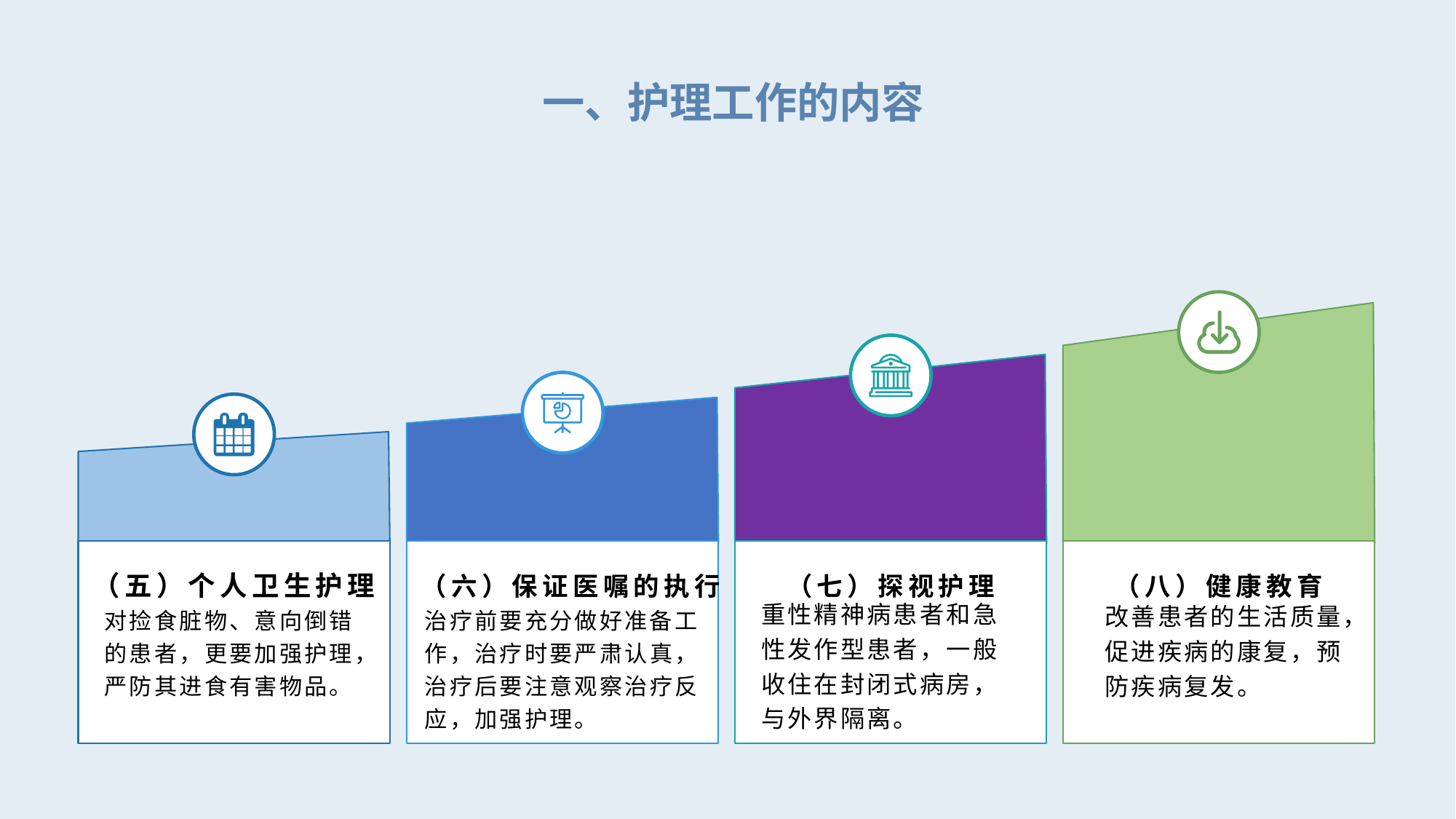

一、护理工作的内容

（七）探视护理
（八）健康教育
（五）个人卫生护理
（六）保证医嘱的执行
重性精神病患者和急性发作型患者，一般收住在封闭式病房，与外界隔离。
改善患者的生活质量，促进疾病的康复，预防疾病复发。
对捡食脏物、意向倒错的患者，更要加强护理，严防其进食有害物品。
治疗前要充分做好准备工作，治疗时要严肃认真，治疗后要注意观察治疗反应，加强护理。